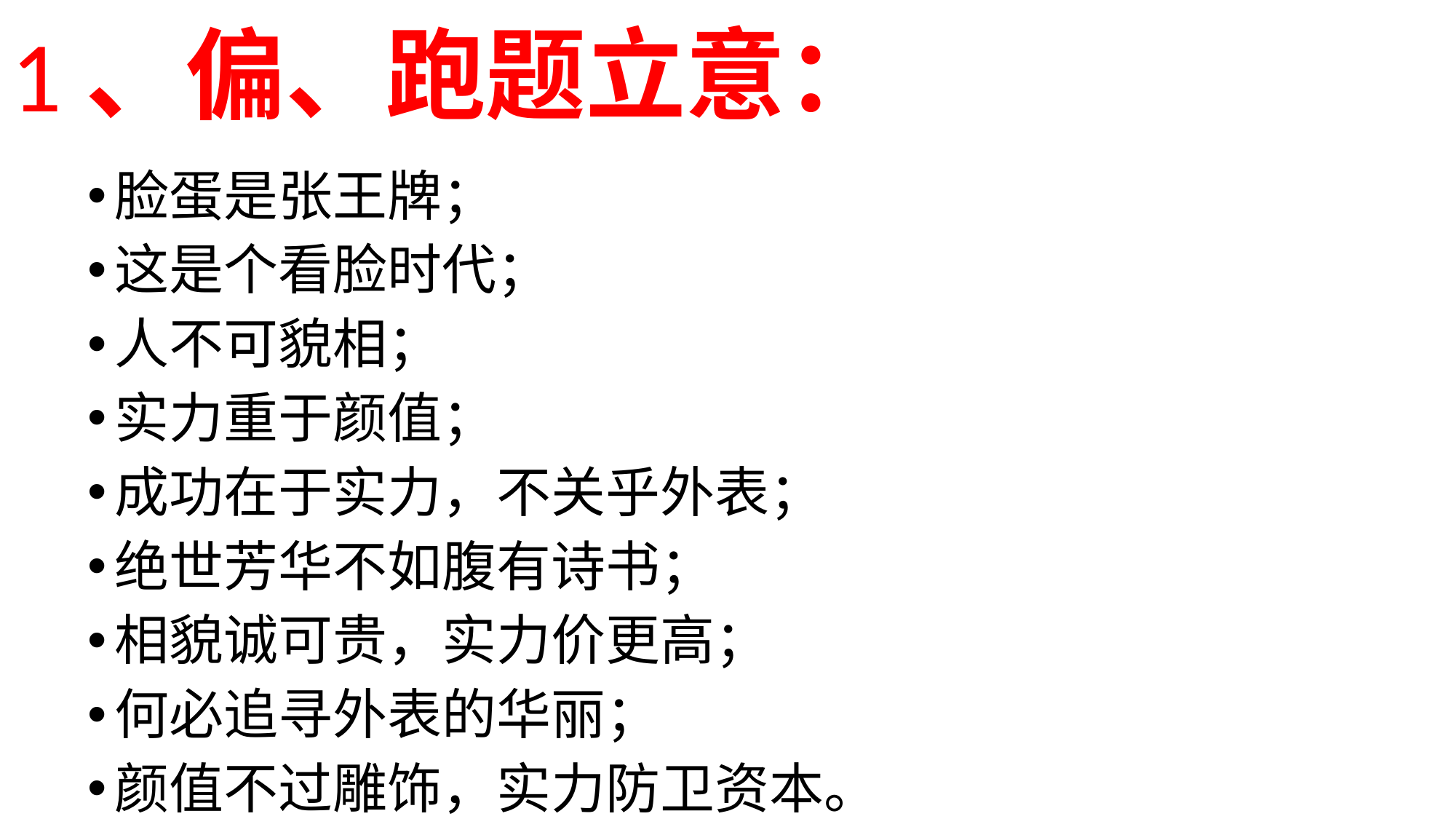

# 1、偏、跑题立意：
脸蛋是张王牌；
这是个看脸时代；
人不可貌相；
实力重于颜值；
成功在于实力，不关乎外表；
绝世芳华不如腹有诗书；
相貌诚可贵，实力价更高；
何必追寻外表的华丽；
颜值不过雕饰，实力防卫资本。